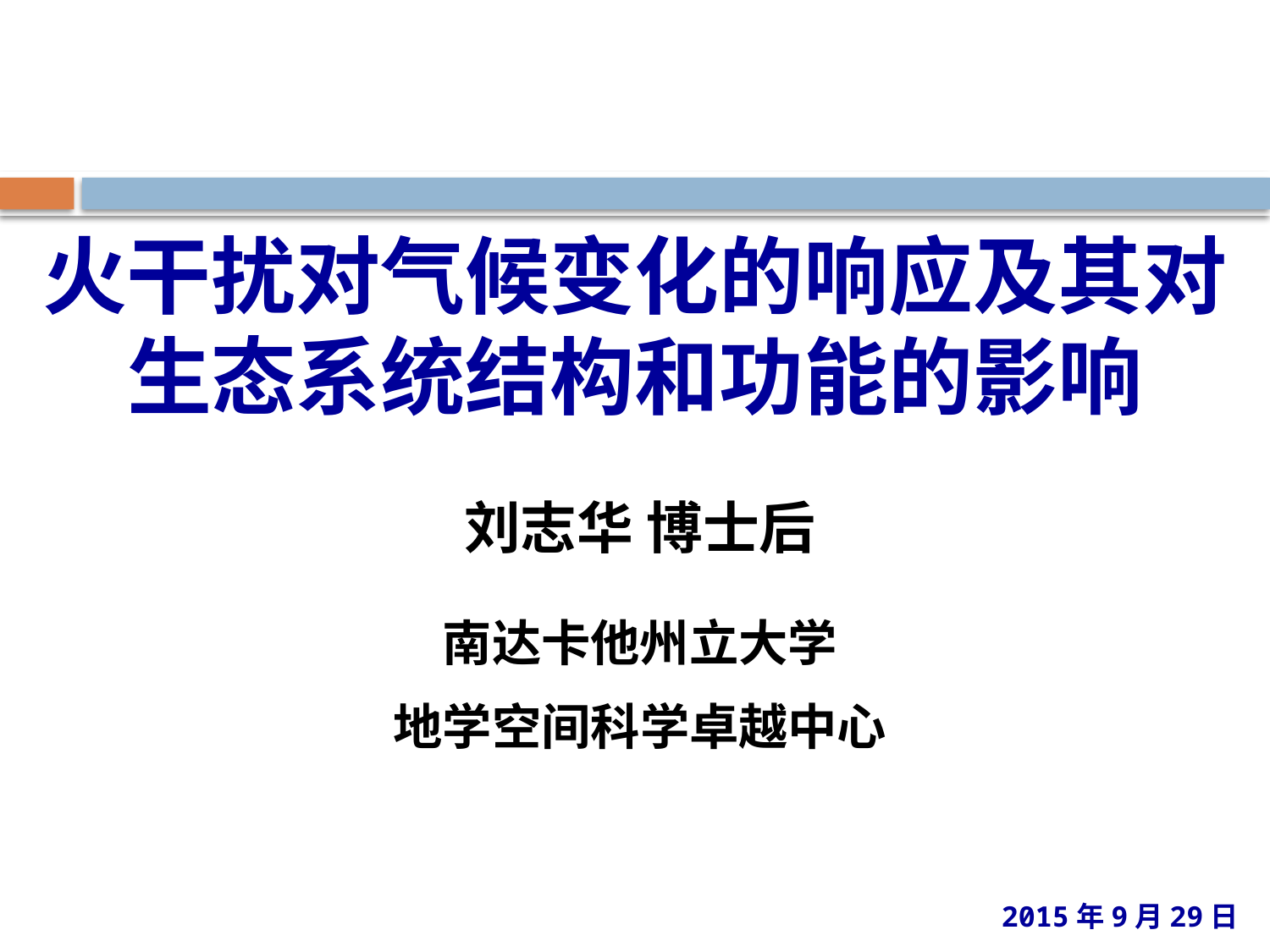

火干扰对气候变化的响应及其对生态系统结构和功能的影响
刘志华 博士后
南达卡他州立大学
地学空间科学卓越中心
2015年9月29日